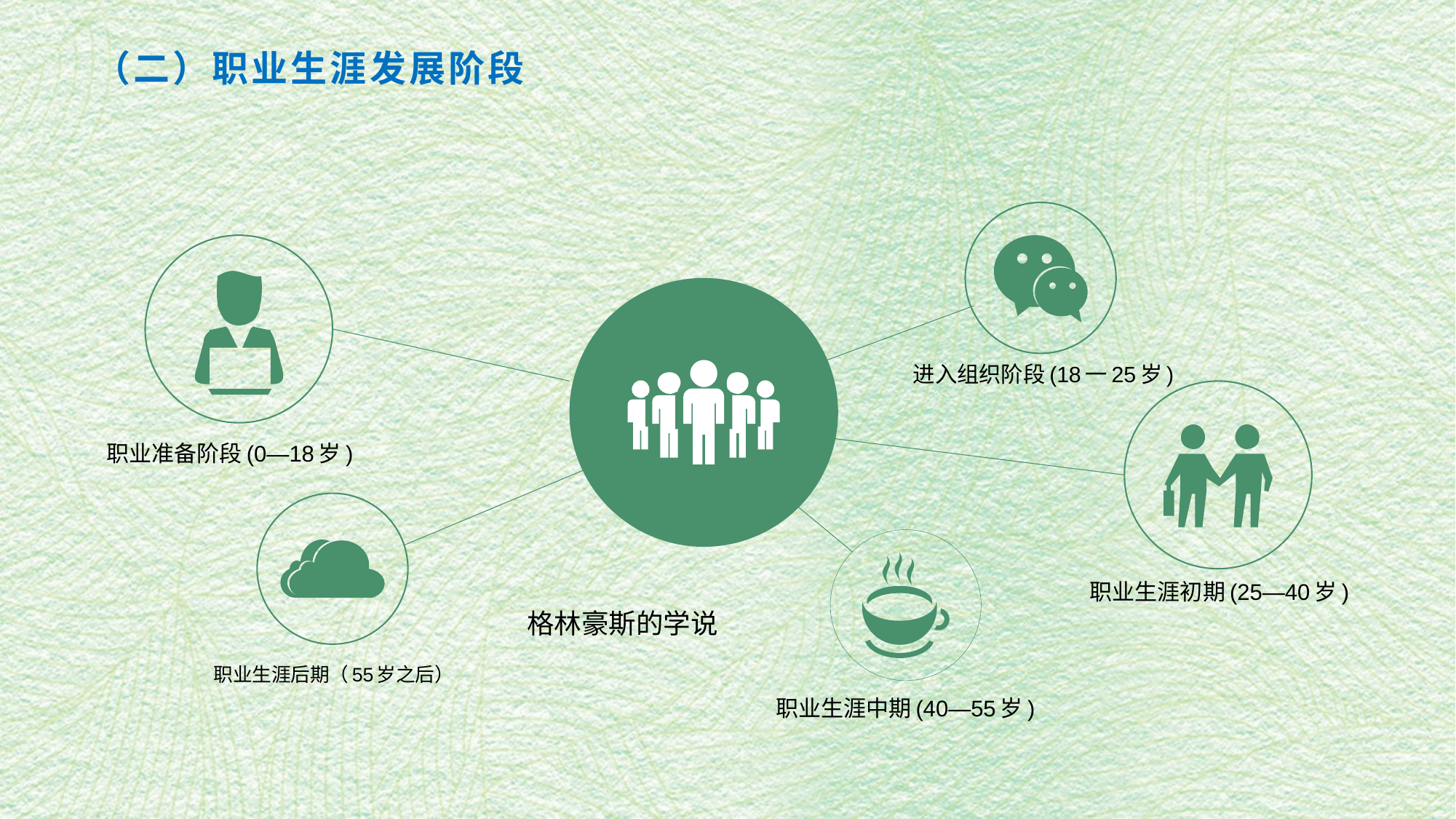

（二）职业生涯发展阶段

进入组织阶段(18一25岁)

职业准备阶段(0—18岁)

职业生涯初期(25—40岁)
格林豪斯的学说
职业生涯后期（55岁之后）
职业生涯中期(40—55岁)